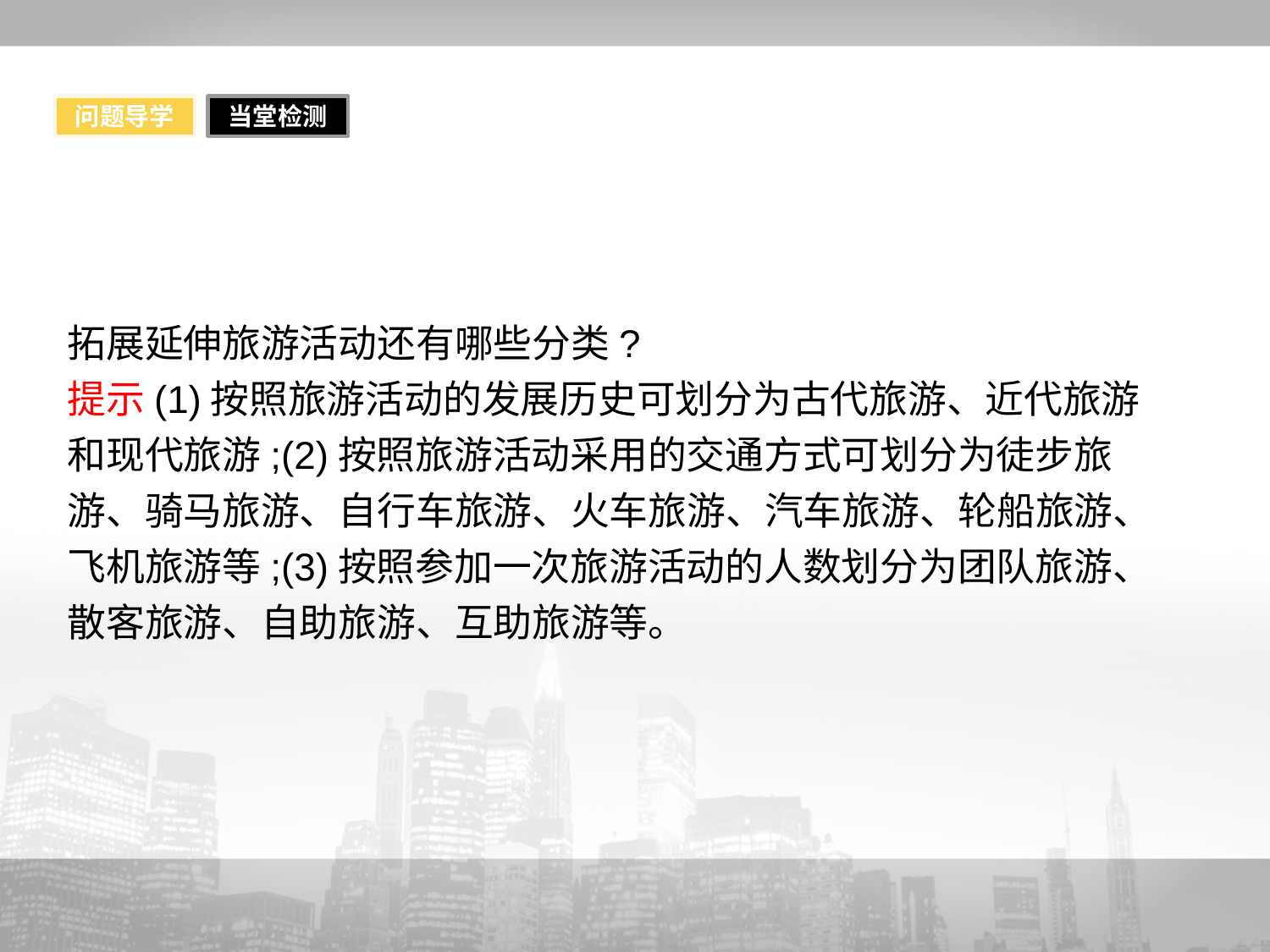

问题导学
当堂检测
拓展延伸旅游活动还有哪些分类?
提示(1)按照旅游活动的发展历史可划分为古代旅游、近代旅游和现代旅游;(2)按照旅游活动采用的交通方式可划分为徒步旅游、骑马旅游、自行车旅游、火车旅游、汽车旅游、轮船旅游、飞机旅游等;(3)按照参加一次旅游活动的人数划分为团队旅游、散客旅游、自助旅游、互助旅游等。